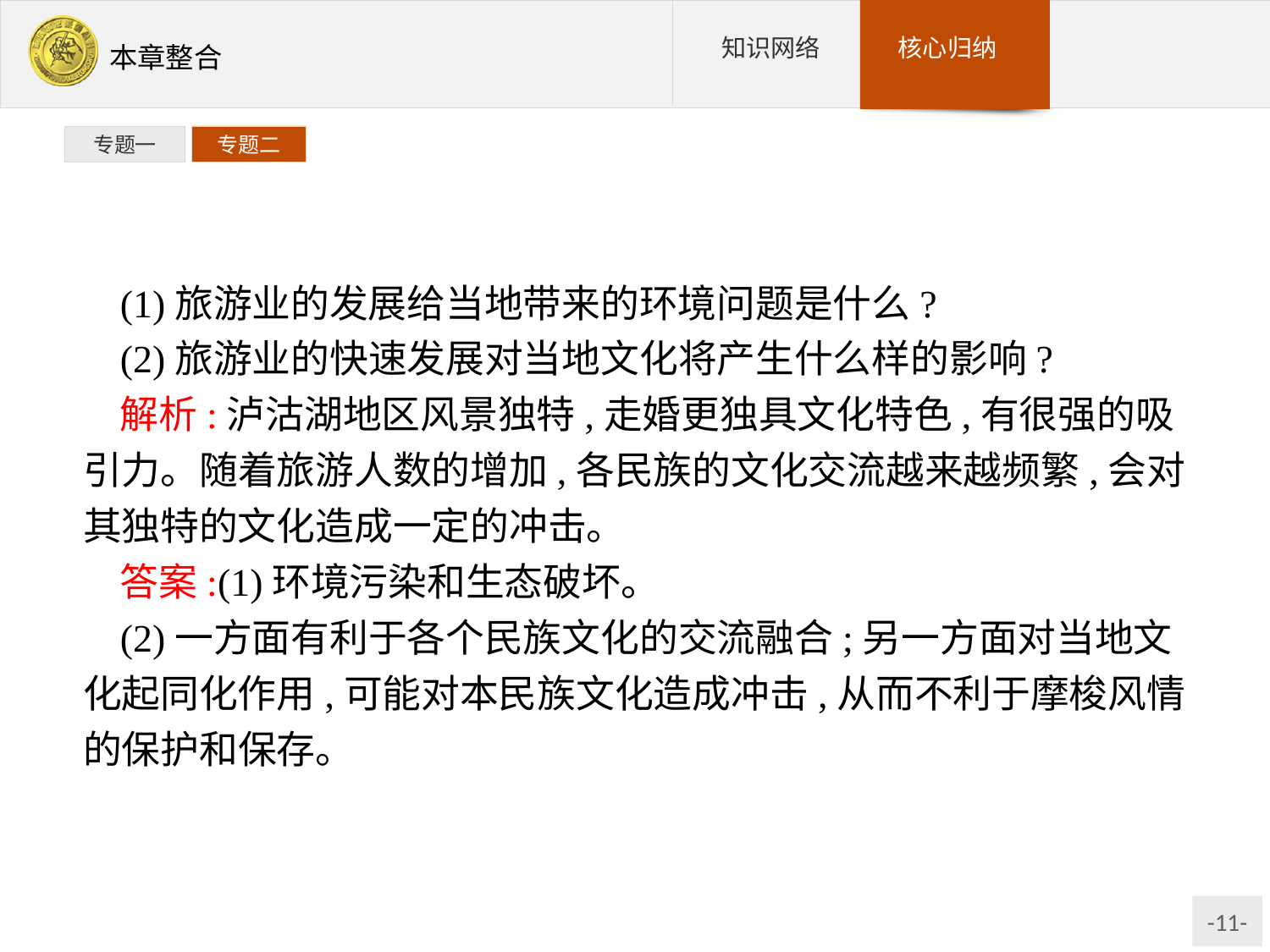

专题一
专题二
(1)旅游业的发展给当地带来的环境问题是什么?
(2)旅游业的快速发展对当地文化将产生什么样的影响?
解析:泸沽湖地区风景独特,走婚更独具文化特色,有很强的吸引力。随着旅游人数的增加,各民族的文化交流越来越频繁,会对其独特的文化造成一定的冲击。
答案:(1)环境污染和生态破坏。
(2)一方面有利于各个民族文化的交流融合;另一方面对当地文化起同化作用,可能对本民族文化造成冲击,从而不利于摩梭风情的保护和保存。